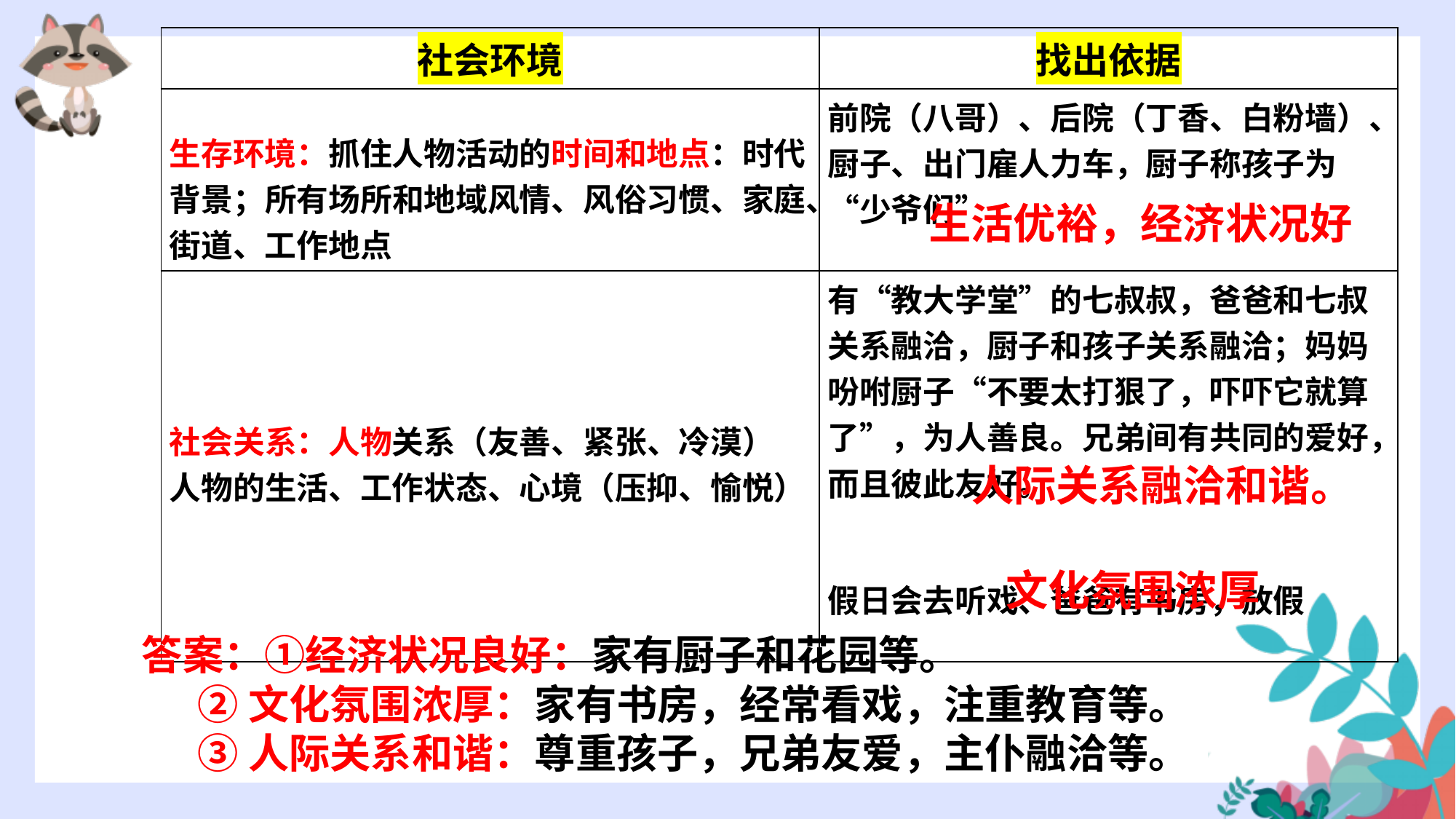

| 社会环境 | 找出依据 |
| --- | --- |
| 生存环境：抓住人物活动的时间和地点：时代背景；所有场所和地域风情、风俗习惯、家庭、街道、工作地点 | 前院（八哥）、后院（丁香、白粉墙）、厨子、出门雇人力车，厨子称孩子为“少爷们” |
| 社会关系：人物关系（友善、紧张、冷漠） 人物的生活、工作状态、心境（压抑、愉悦） | 有“教大学堂”的七叔叔，爸爸和七叔关系融洽，厨子和孩子关系融洽；妈妈吩咐厨子“不要太打狠了，吓吓它就算了”，为人善良。兄弟间有共同的爱好，而且彼此友好。 假日会去听戏、爸爸有书房，放假 |
生活优裕，经济状况好
人际关系融洽和谐。
文化氛围浓厚
答案：①经济状况良好：家有厨子和花园等。
      ②文化氛围浓厚：家有书房，经常看戏，注重教育等。
      ③人际关系和谐：尊重孩子，兄弟友爱，主仆融洽等。